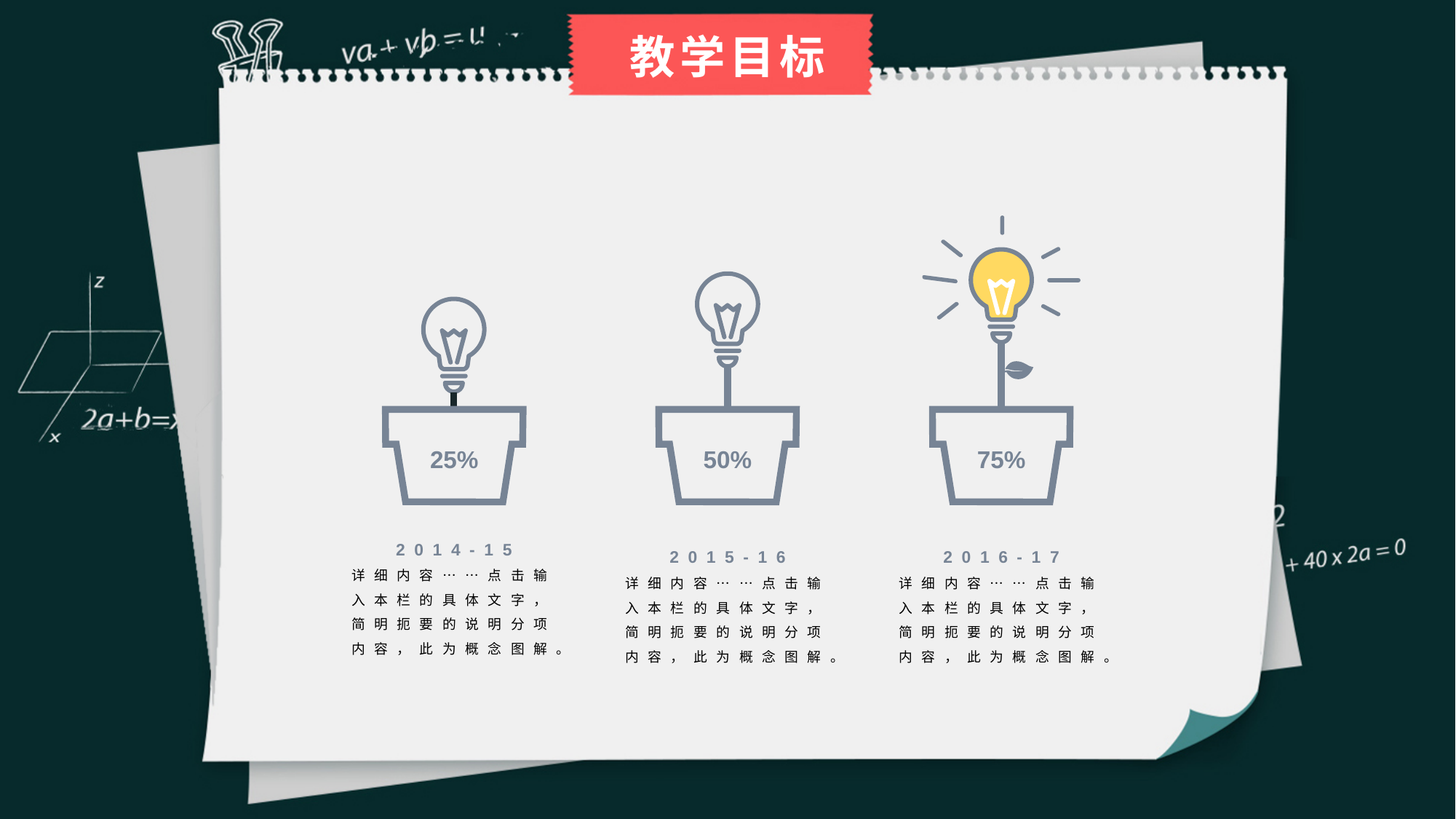

教学目标

25%
50%
75%
2014-15
详细内容……点击输入本栏的具体文字，简明扼要的说明分项内容，此为概念图解。
2015-16
详细内容……点击输入本栏的具体文字，简明扼要的说明分项内容，此为概念图解。
2016-17
详细内容……点击输入本栏的具体文字，简明扼要的说明分项内容，此为概念图解。